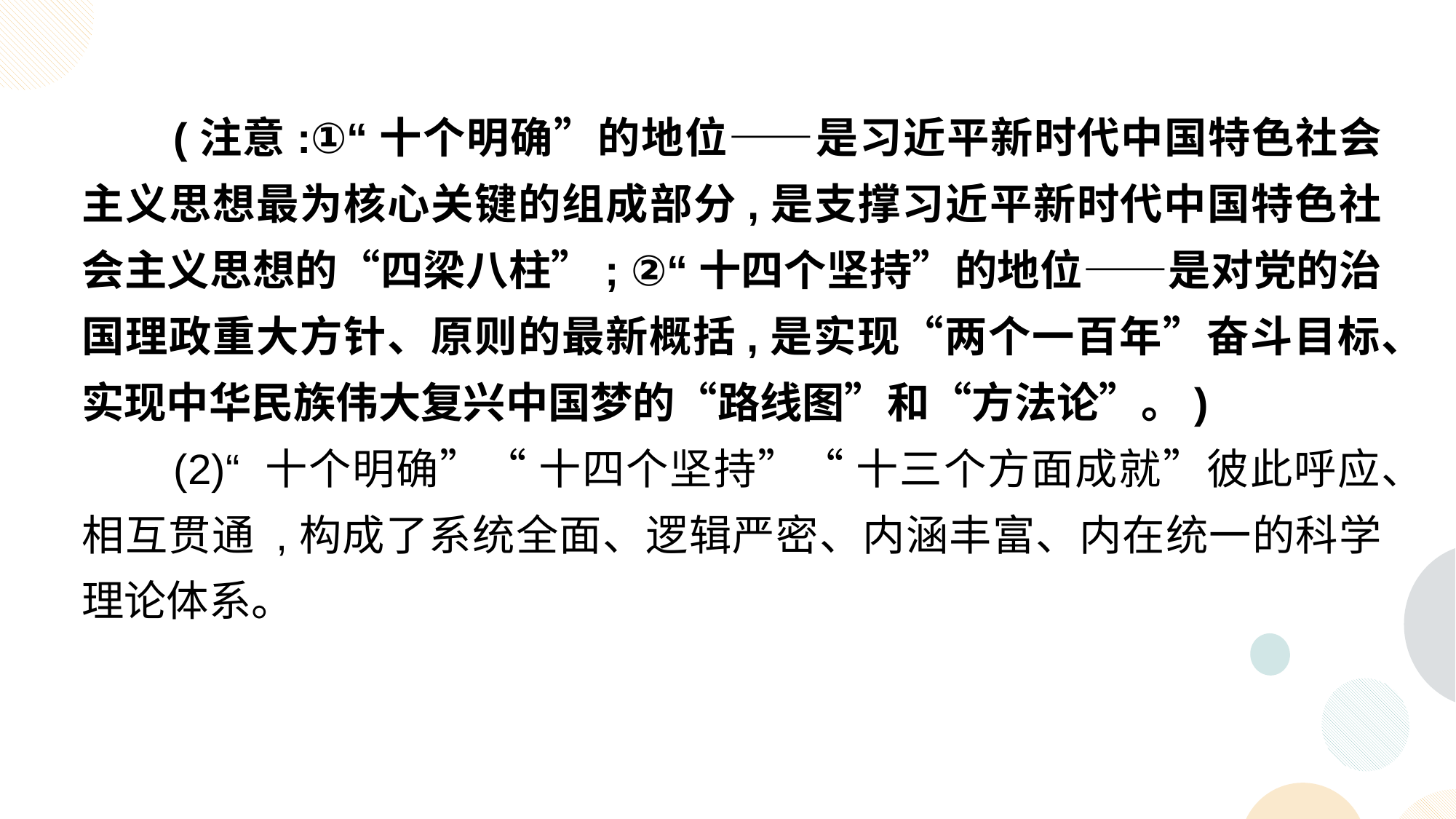

(注意:①“十个明确”的地位——是习近平新时代中国特色社会主义思想最为核心关键的组成部分,是支撑习近平新时代中国特色社会主义思想的“四梁八柱”; ②“十四个坚持”的地位——是对党的治国理政重大方针、原则的最新概括,是实现“两个一百年”奋斗目标、实现中华民族伟大复兴中国梦的“路线图”和“方法论”。)
(2)“ 十个明确”“ 十四个坚持”“ 十三个方面成就”彼此呼应、相互贯通 ,构成了系统全面、逻辑严密、内涵丰富、内在统一的科学理论体系。